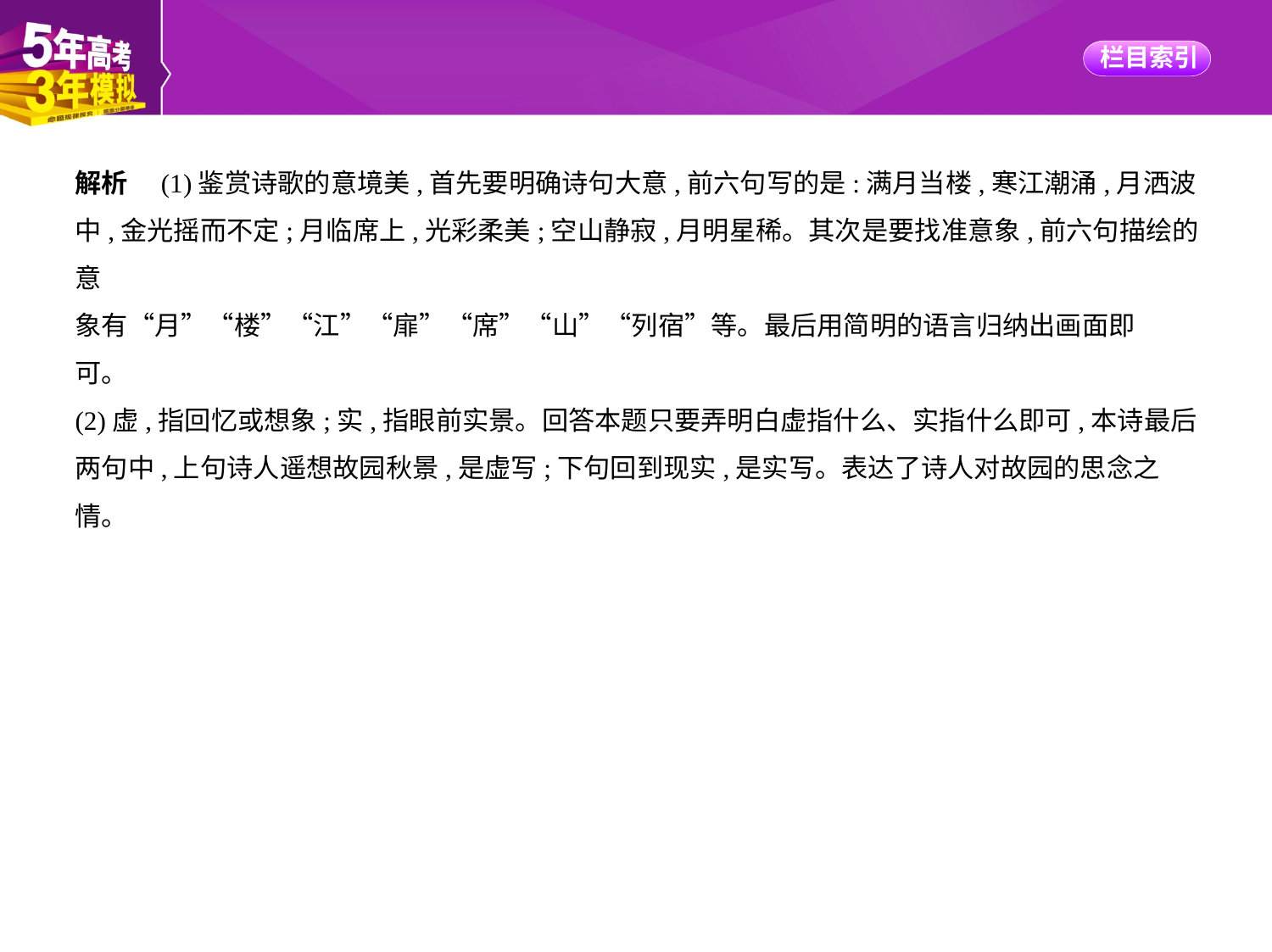

解析　(1)鉴赏诗歌的意境美,首先要明确诗句大意,前六句写的是:满月当楼,寒江潮涌,月洒波
中,金光摇而不定;月临席上,光彩柔美;空山静寂,月明星稀。其次是要找准意象,前六句描绘的意
象有“月”“楼”“江”“扉”“席”“山”“列宿”等。最后用简明的语言归纳出画面即
可。
(2)虚,指回忆或想象;实,指眼前实景。回答本题只要弄明白虚指什么、实指什么即可,本诗最后
两句中,上句诗人遥想故园秋景,是虚写;下句回到现实,是实写。表达了诗人对故园的思念之
情。